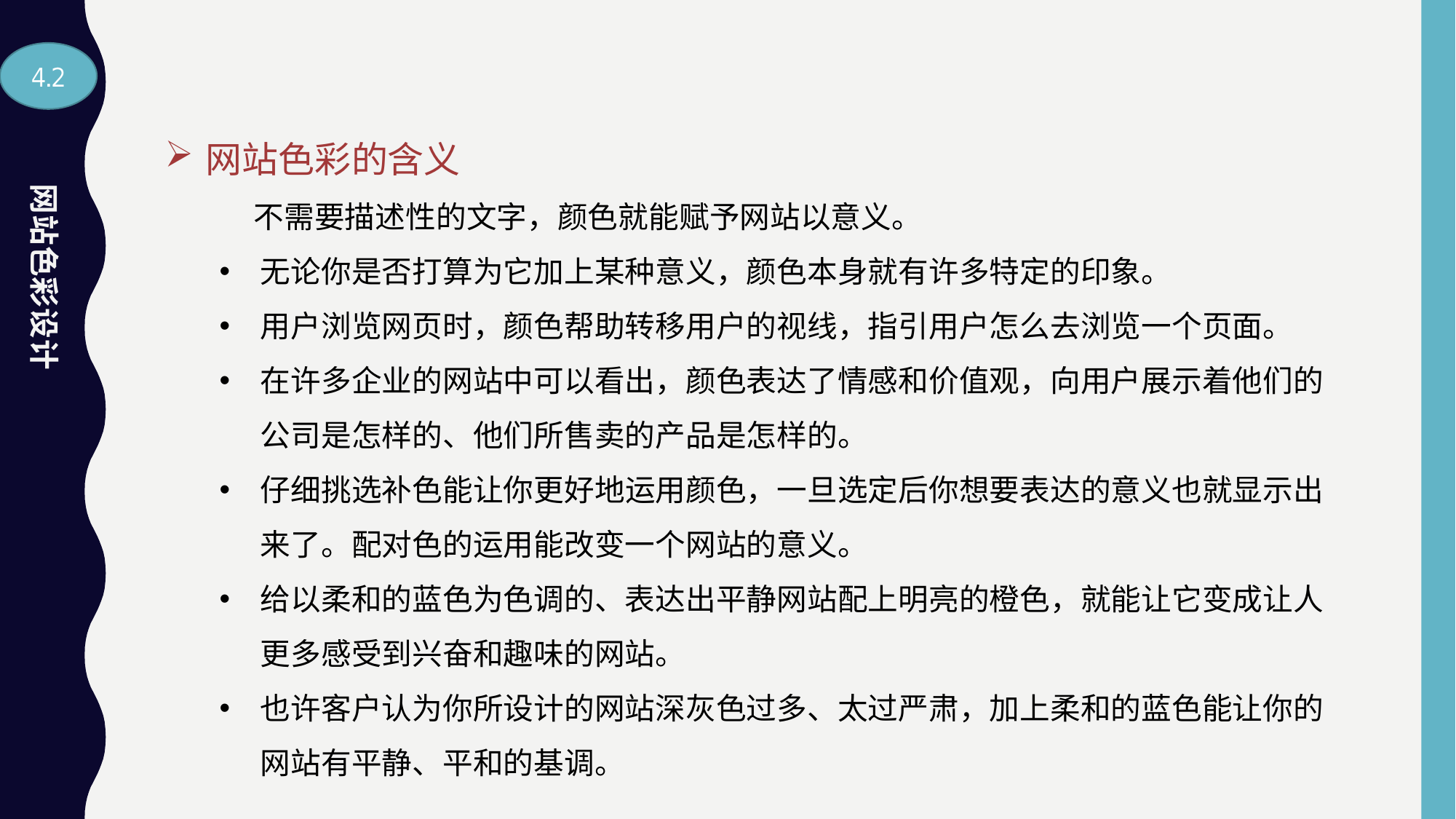

4.2
网站色彩的含义
    不需要描述性的文字，颜色就能赋予网站以意义。
无论你是否打算为它加上某种意义，颜色本身就有许多特定的印象。
用户浏览网页时，颜色帮助转移用户的视线，指引用户怎么去浏览一个页面。
在许多企业的网站中可以看出，颜色表达了情感和价值观，向用户展示着他们的公司是怎样的、他们所售卖的产品是怎样的。
仔细挑选补色能让你更好地运用颜色，一旦选定后你想要表达的意义也就显示出来了。配对色的运用能改变一个网站的意义。
给以柔和的蓝色为色调的、表达出平静网站配上明亮的橙色，就能让它变成让人更多感受到兴奋和趣味的网站。
也许客户认为你所设计的网站深灰色过多、太过严肃，加上柔和的蓝色能让你的网站有平静、平和的基调。

网站色彩设计